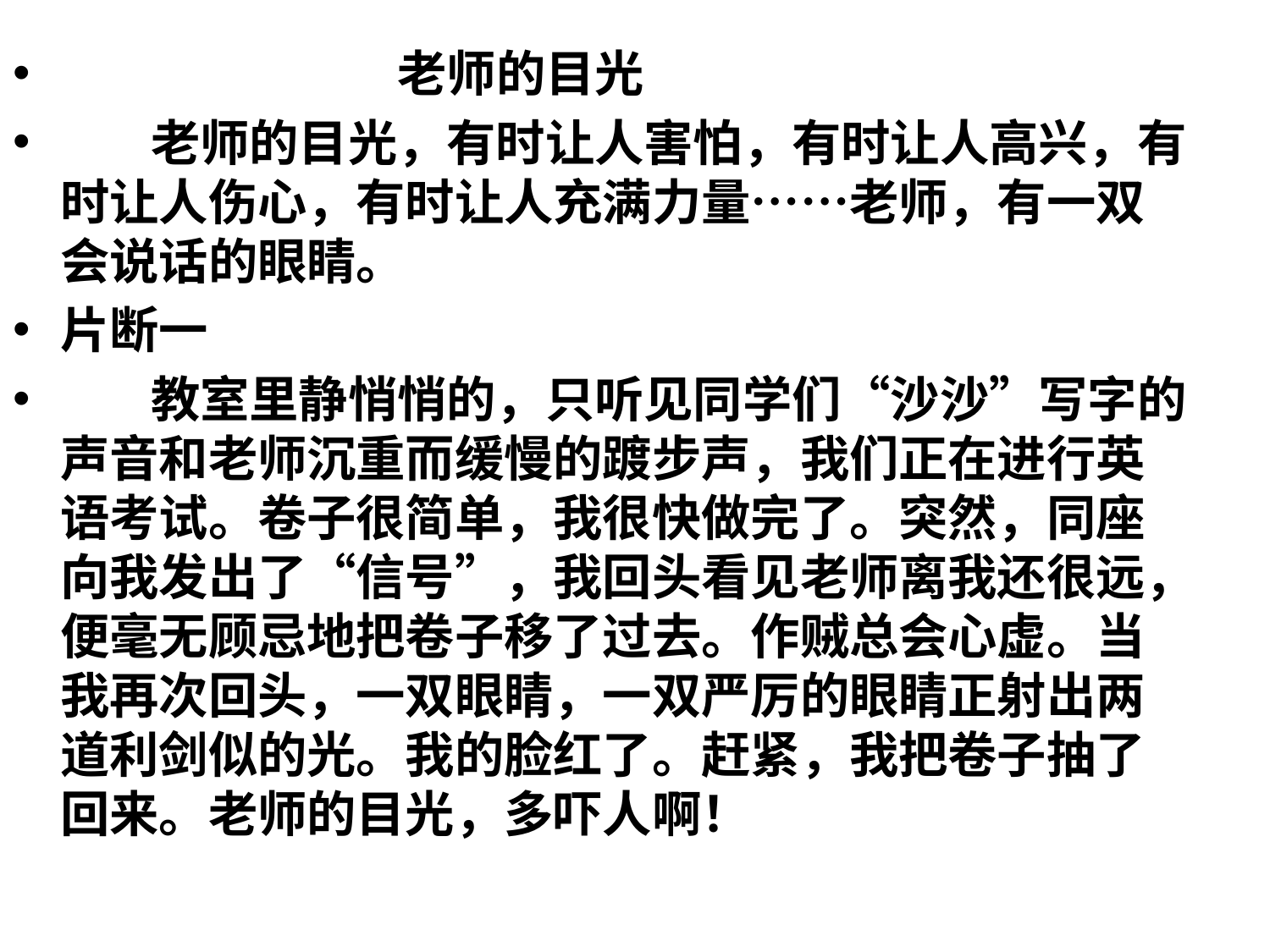

老师的目光
       老师的目光，有时让人害怕，有时让人高兴，有时让人伤心，有时让人充满力量……老师，有一双会说话的眼睛。
片断一
       教室里静悄悄的，只听见同学们“沙沙”写字的声音和老师沉重而缓慢的踱步声，我们正在进行英语考试。卷子很简单，我很快做完了。突然，同座向我发出了“信号”，我回头看见老师离我还很远，便毫无顾忌地把卷子移了过去。作贼总会心虚。当我再次回头，一双眼睛，一双严厉的眼睛正射出两道利剑似的光。我的脸红了。赶紧，我把卷子抽了回来。老师的目光，多吓人啊！